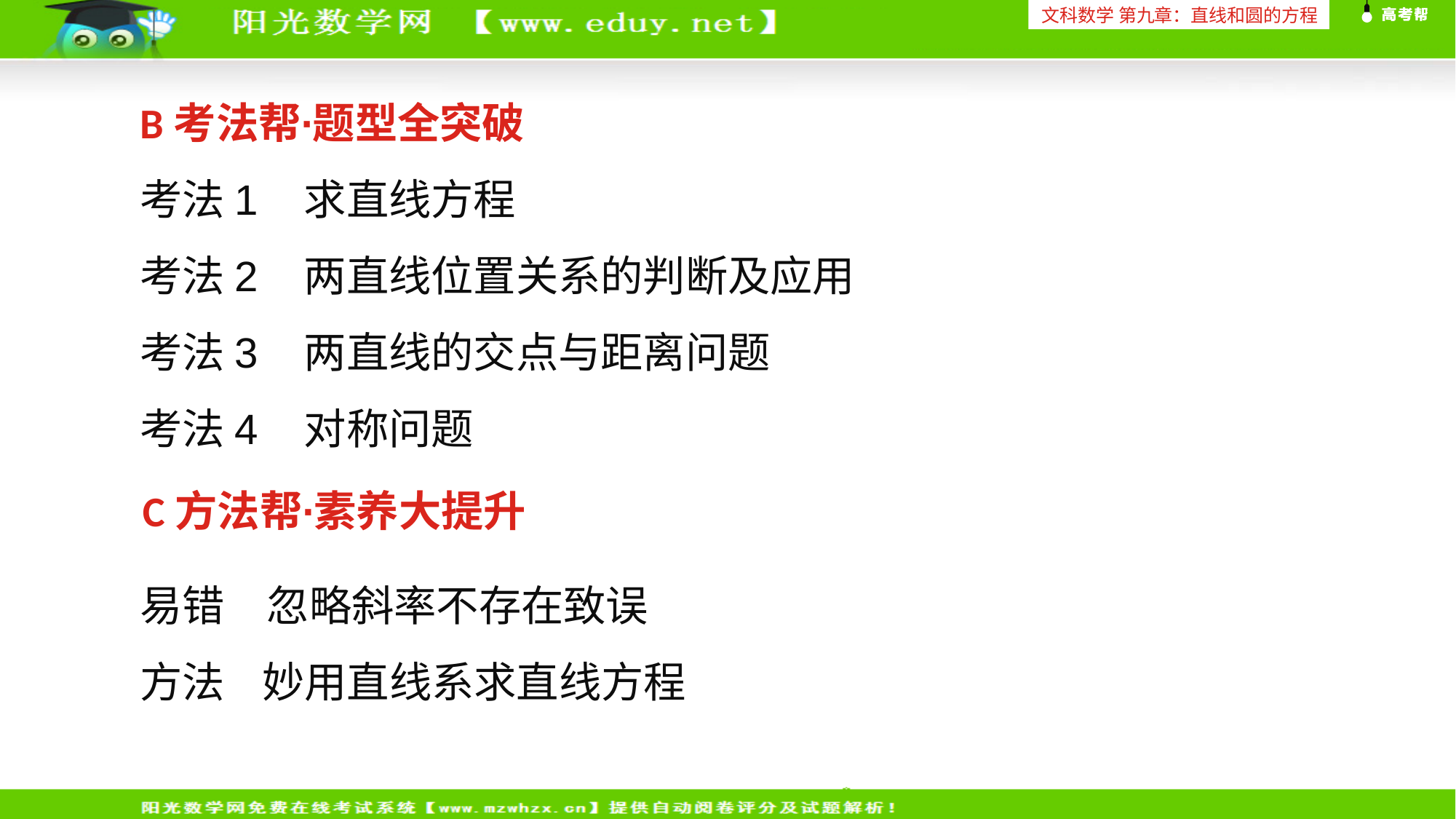

文科数学 第九章：直线和圆的方程
B考法帮∙题型全突破
考法1   求直线方程
考法2   两直线位置关系的判断及应用
考法3   两直线的交点与距离问题
考法4   对称问题
C方法帮∙素养大提升
易错　忽略斜率不存在致误
方法    妙用直线系求直线方程